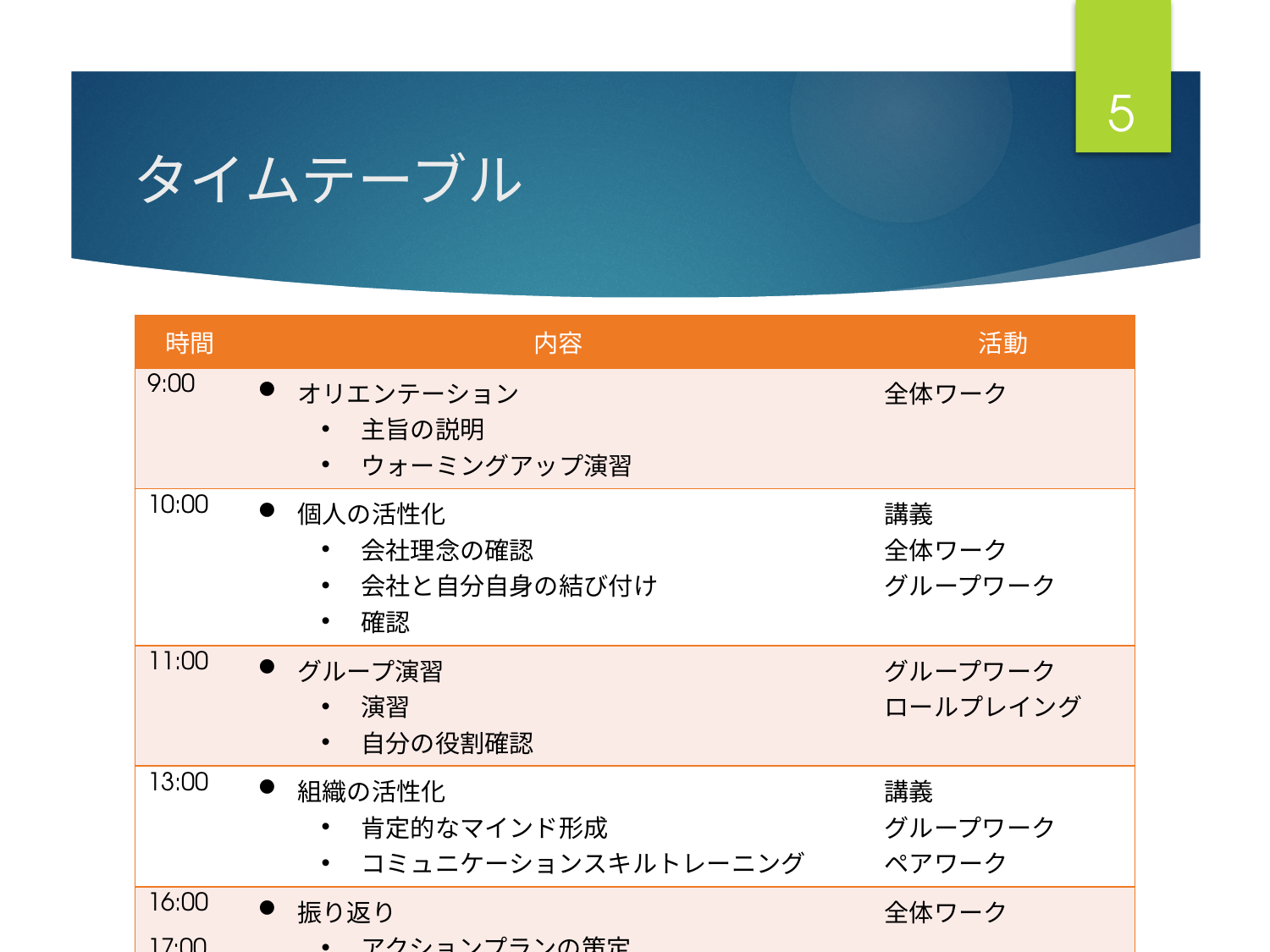

5
# タイムテーブル
| 時間 | 内容 | 活動 |
| --- | --- | --- |
| 9:00 | オリエンテーション 主旨の説明 ウォーミングアップ演習 | 全体ワーク |
| 10:00 | 個人の活性化 会社理念の確認 会社と自分自身の結び付け 確認 | 講義 全体ワーク グループワーク |
| 11:00 | グループ演習 演習 自分の役割確認 | グループワーク ロールプレイング |
| 13:00 | 組織の活性化 肯定的なマインド形成 コミュニケーションスキルトレーニング | 講義 グループワーク ペアワーク |
| 16:00 17:00 | 振り返り アクションプランの策定 報告書作成 | 全体ワーク |